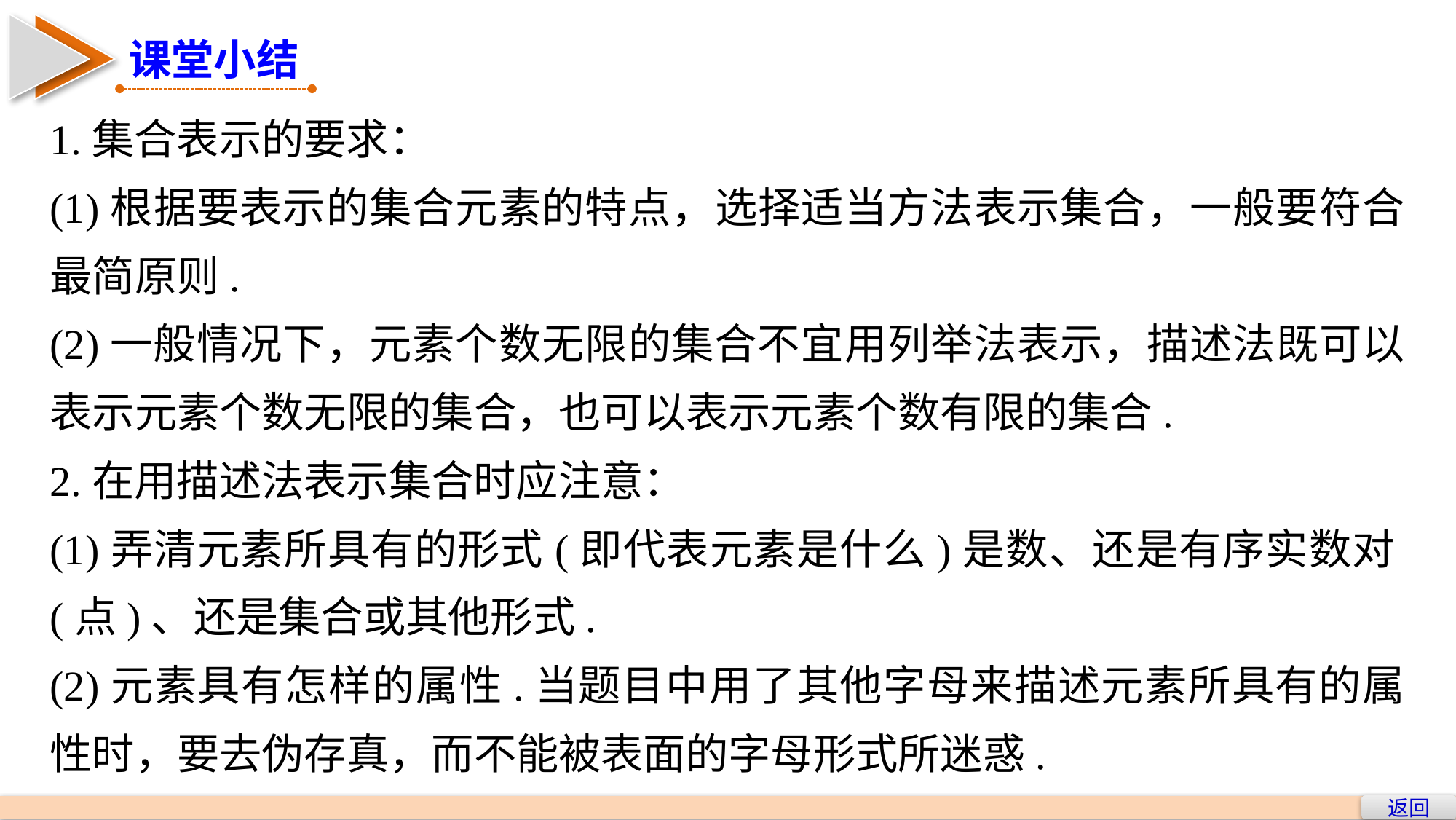

课堂小结
1.集合表示的要求：
(1)根据要表示的集合元素的特点，选择适当方法表示集合，一般要符合最简原则.
(2)一般情况下，元素个数无限的集合不宜用列举法表示，描述法既可以表示元素个数无限的集合，也可以表示元素个数有限的集合.
2.在用描述法表示集合时应注意：
(1)弄清元素所具有的形式(即代表元素是什么)是数、还是有序实数对(点)、还是集合或其他形式.
(2)元素具有怎样的属性.当题目中用了其他字母来描述元素所具有的属性时，要去伪存真，而不能被表面的字母形式所迷惑.
返回